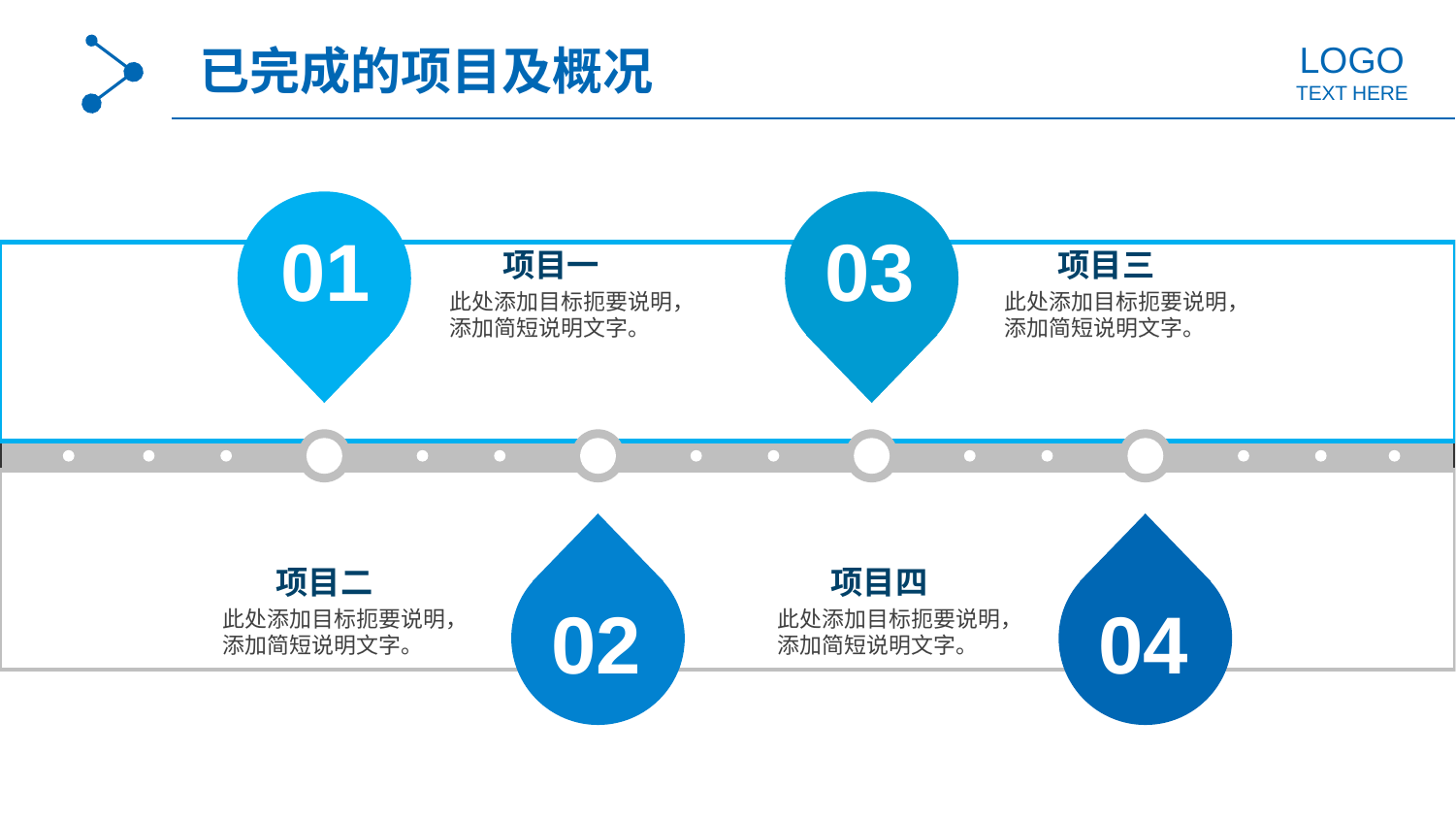

LOGO
已完成的项目及概况
TEXT HERE

01
03
项目一
项目三

此处添加目标扼要说明，
添加简短说明文字。
此处添加目标扼要说明，
添加简短说明文字。

项目二
项目四
02
04
此处添加目标扼要说明，
添加简短说明文字。
此处添加目标扼要说明，
添加简短说明文字。